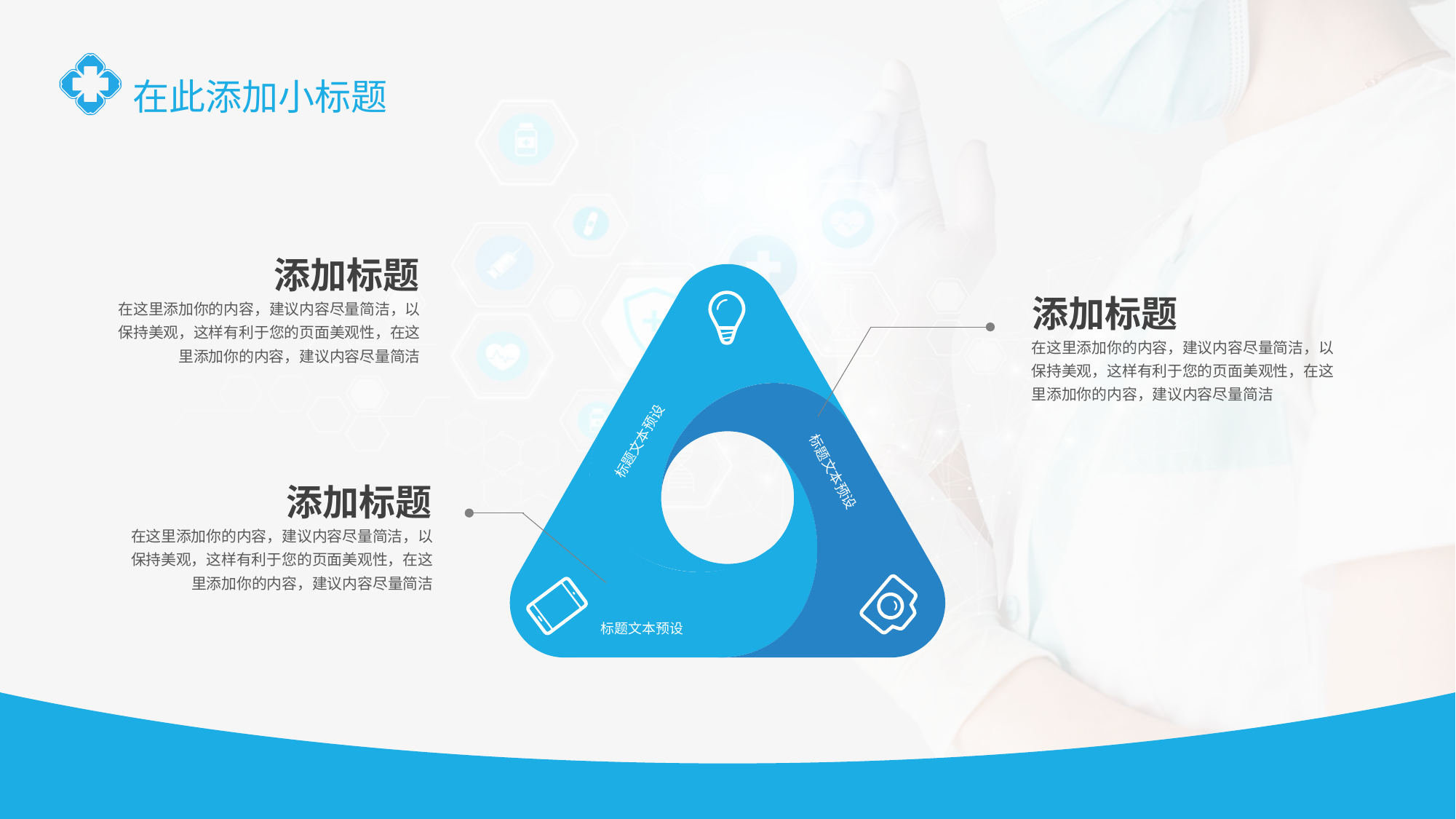

在此添加小标题
添加标题

添加标题
在这里添加你的内容，建议内容尽量简洁，以保持美观，这样有利于您的页面美观性，在这里添加你的内容，建议内容尽量简洁

在这里添加你的内容，建议内容尽量简洁，以保持美观，这样有利于您的页面美观性，在这里添加你的内容，建议内容尽量简洁

标题文本预设

添加标题
标题文本预设
在这里添加你的内容，建议内容尽量简洁，以保持美观，这样有利于您的页面美观性，在这里添加你的内容，建议内容尽量简洁

标题文本预设